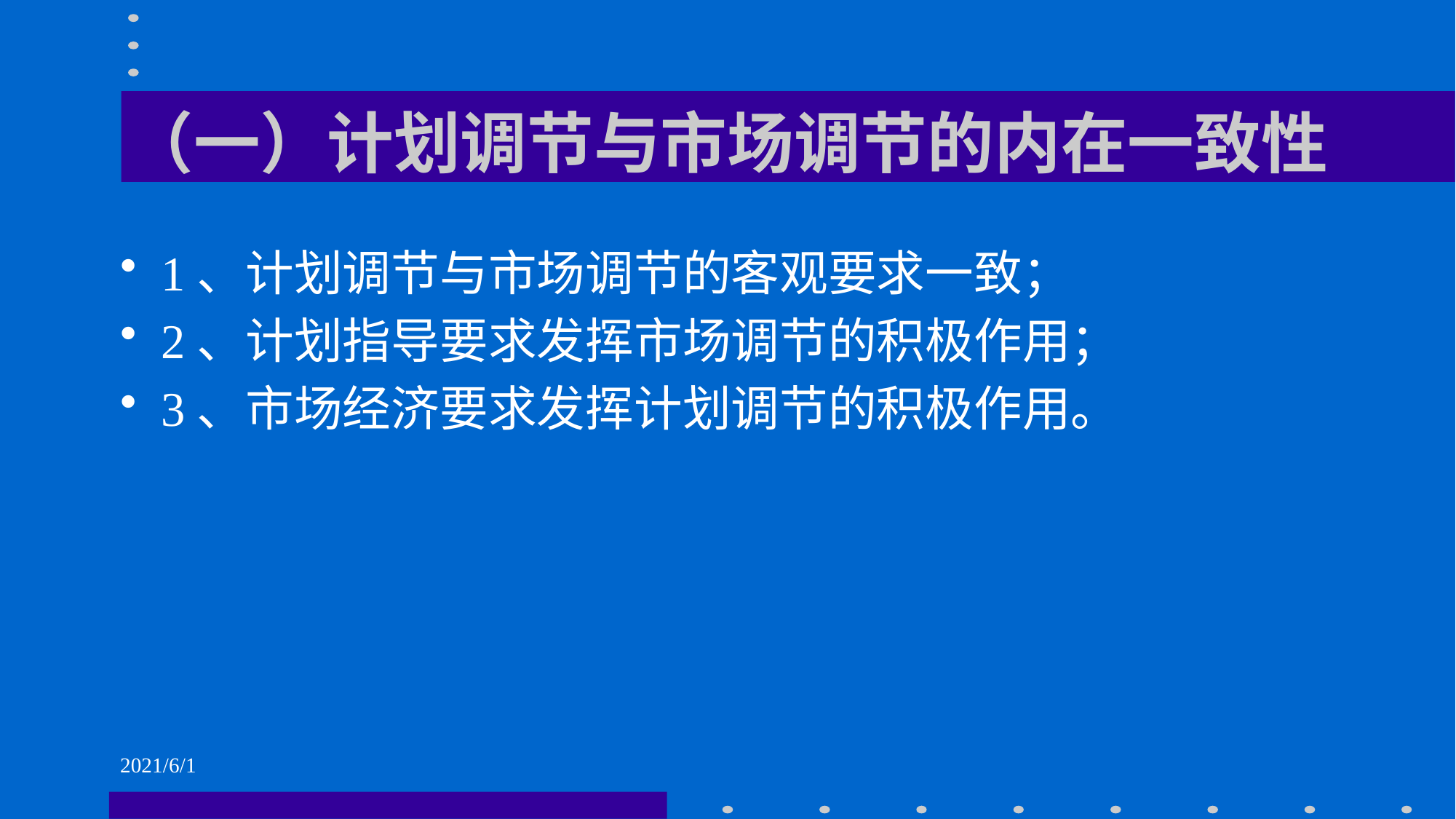

# （一）计划调节与市场调节的内在一致性
1、计划调节与市场调节的客观要求一致；
2、计划指导要求发挥市场调节的积极作用；
3、市场经济要求发挥计划调节的积极作用。
2021/6/1